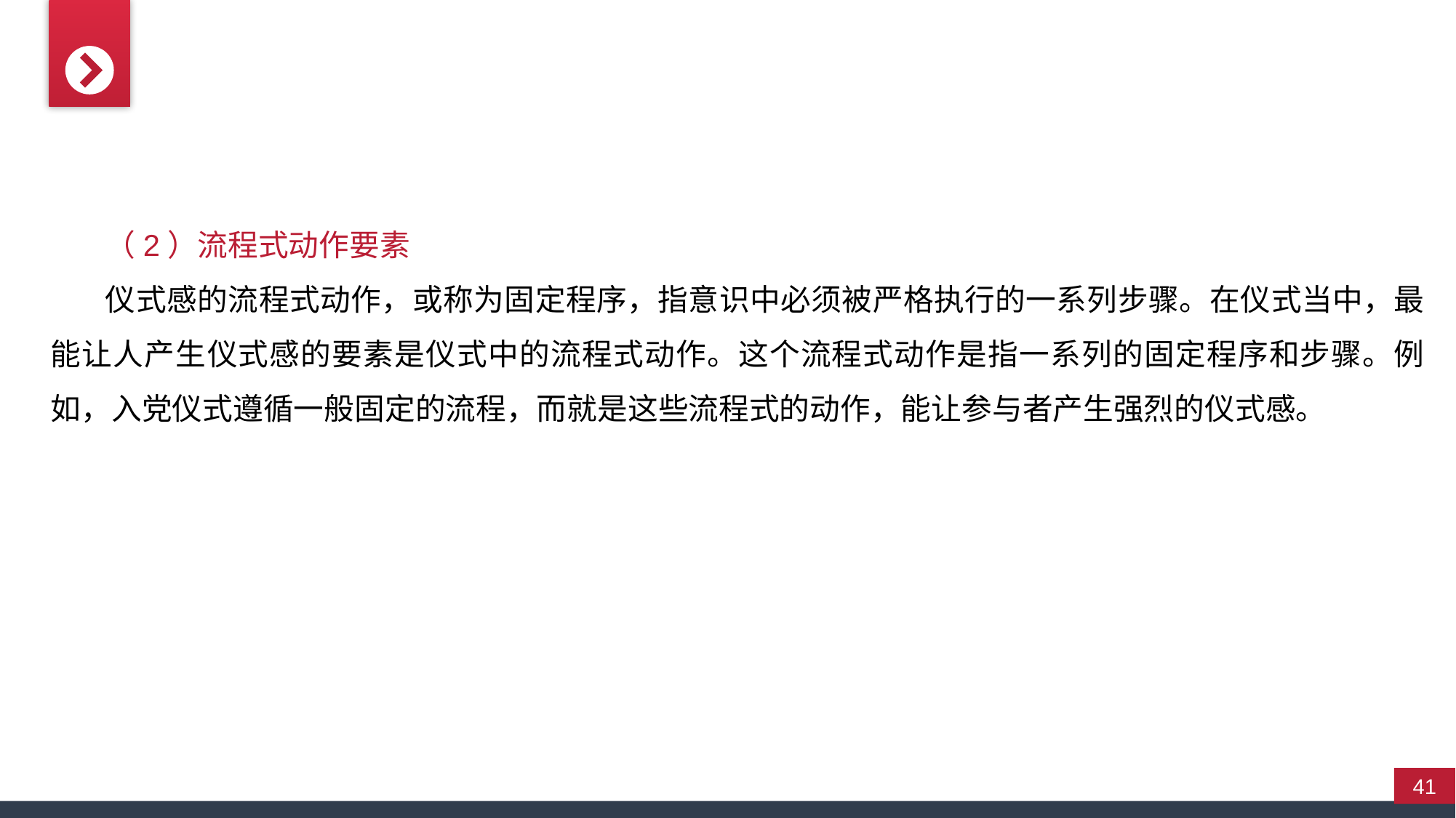

（2）流程式动作要素
仪式感的流程式动作，或称为固定程序，指意识中必须被严格执行的一系列步骤。在仪式当中，最能让人产生仪式感的要素是仪式中的流程式动作。这个流程式动作是指一系列的固定程序和步骤。例如，入党仪式遵循一般固定的流程，而就是这些流程式的动作，能让参与者产生强烈的仪式感。